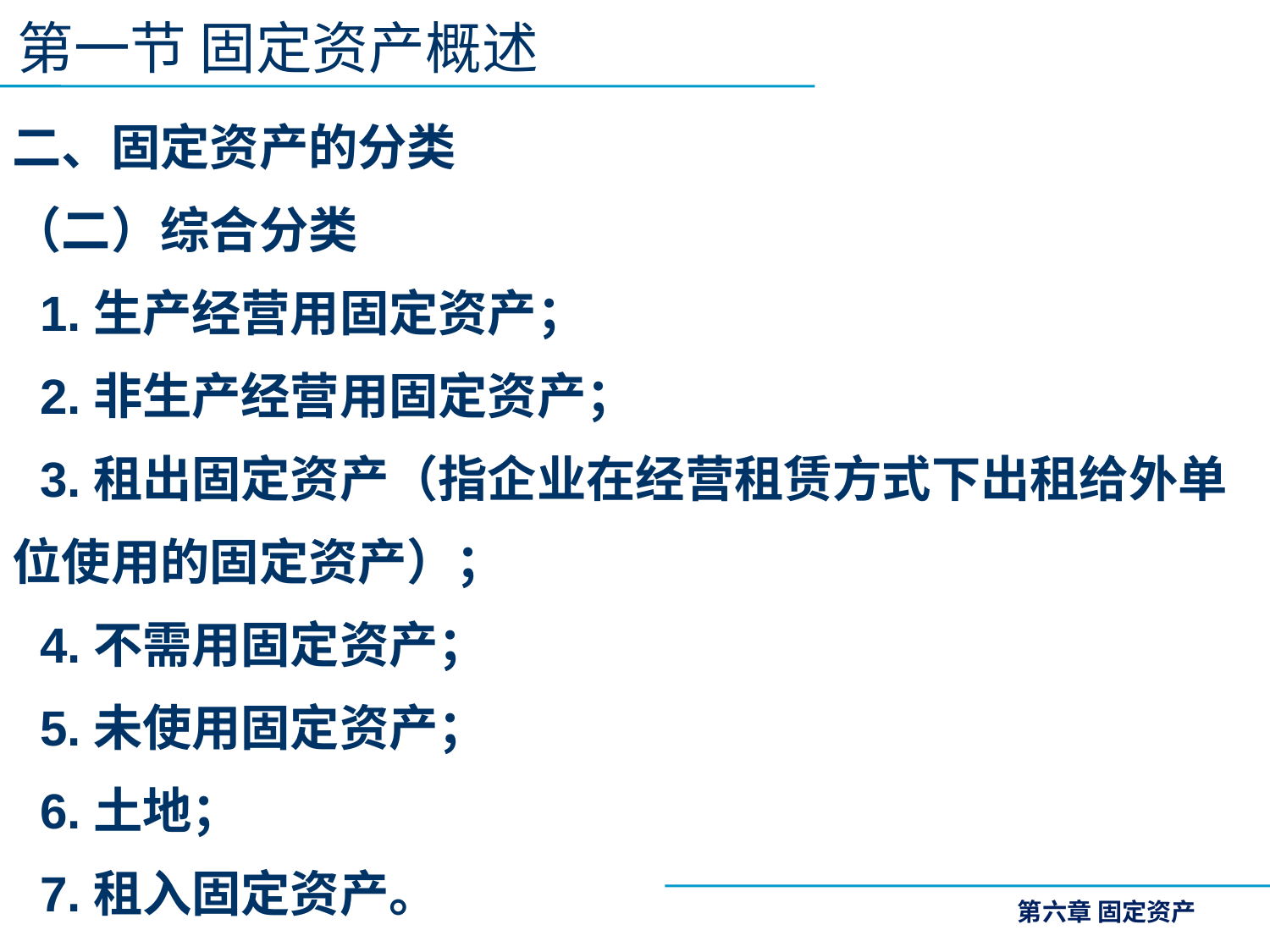

第一节 固定资产概述
二、固定资产的分类
（二）综合分类
  1.生产经营用固定资产；
  2.非生产经营用固定资产；
  3.租出固定资产（指企业在经营租赁方式下出租给外单位使用的固定资产）；
  4.不需用固定资产；
  5.未使用固定资产；
  6.土地；
  7.租入固定资产。